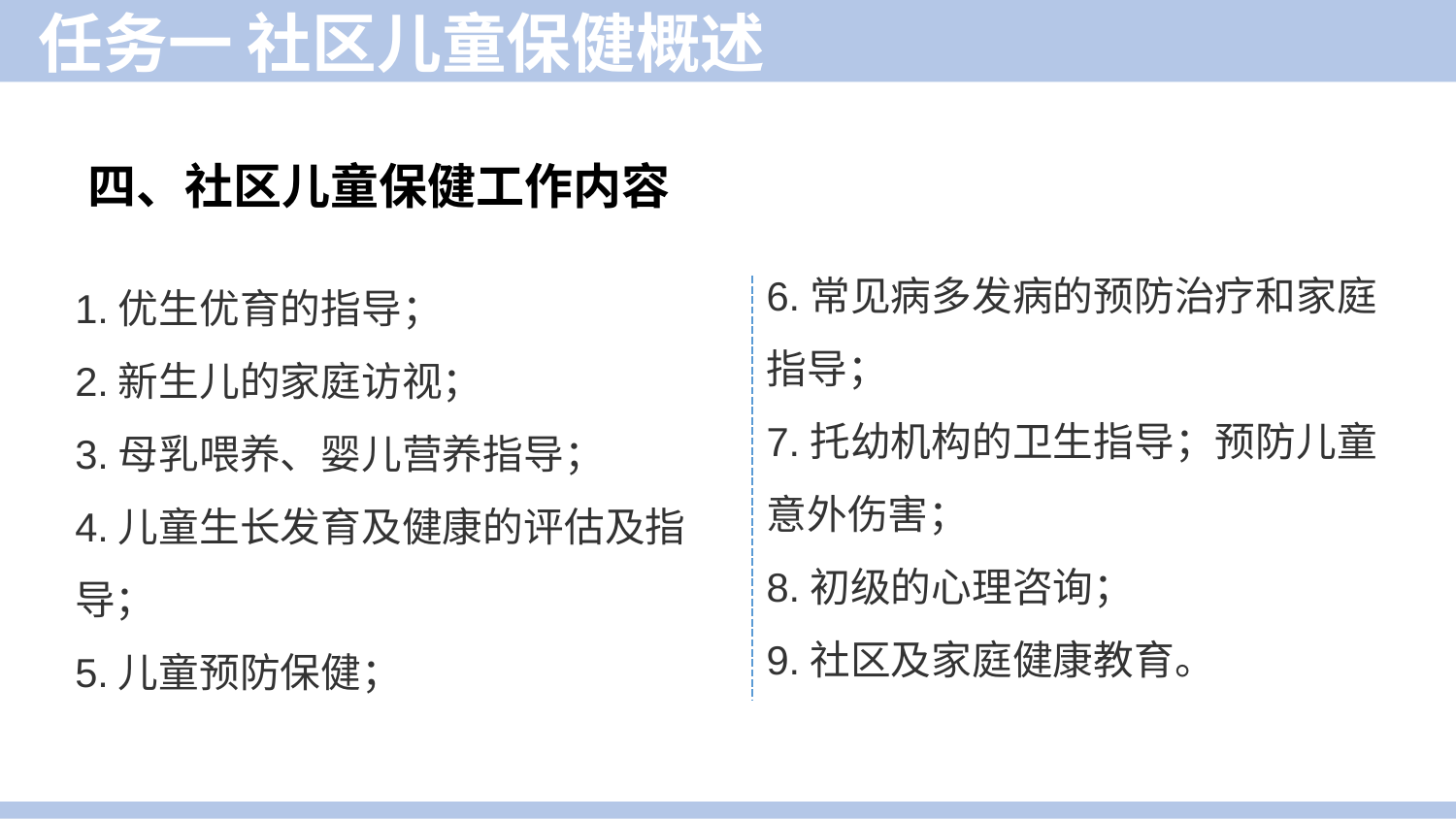

任务一 社区儿童保健概述
四、社区儿童保健工作内容
6.常见病多发病的预防治疗和家庭指导；
7.托幼机构的卫生指导；预防儿童意外伤害；
8.初级的心理咨询；
9.社区及家庭健康教育。
1.优生优育的指导；
2.新生儿的家庭访视；
3.母乳喂养、婴儿营养指导；
4.儿童生长发育及健康的评估及指导；
5.儿童预防保健；